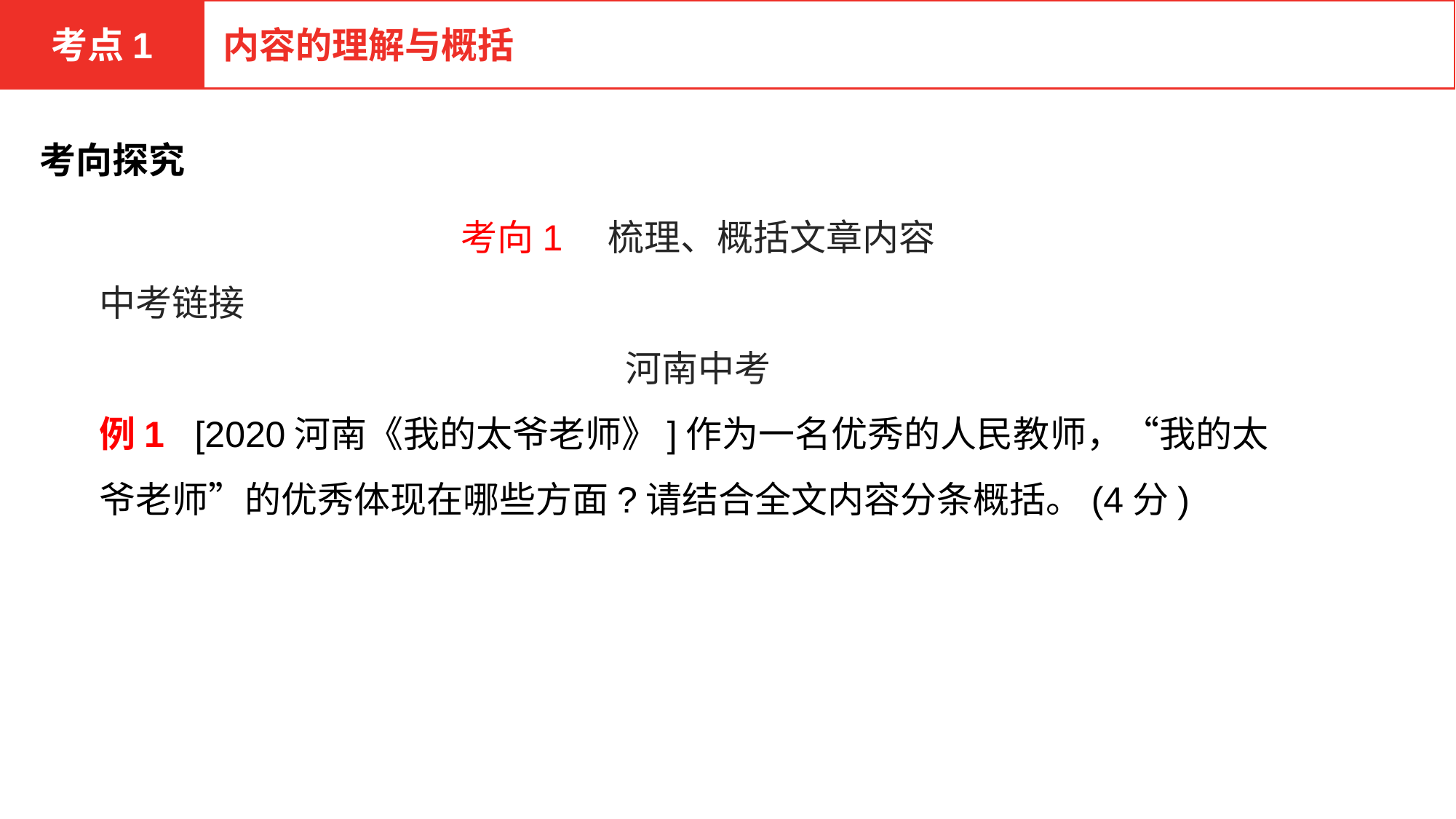

考点1
内容的理解与概括
考向探究
考向1　梳理、概括文章内容
中考链接
河南中考
例1   [2020河南《我的太爷老师》]作为一名优秀的人民教师，“我的太爷老师”的优秀体现在哪些方面?请结合全文内容分条概括。(4分)